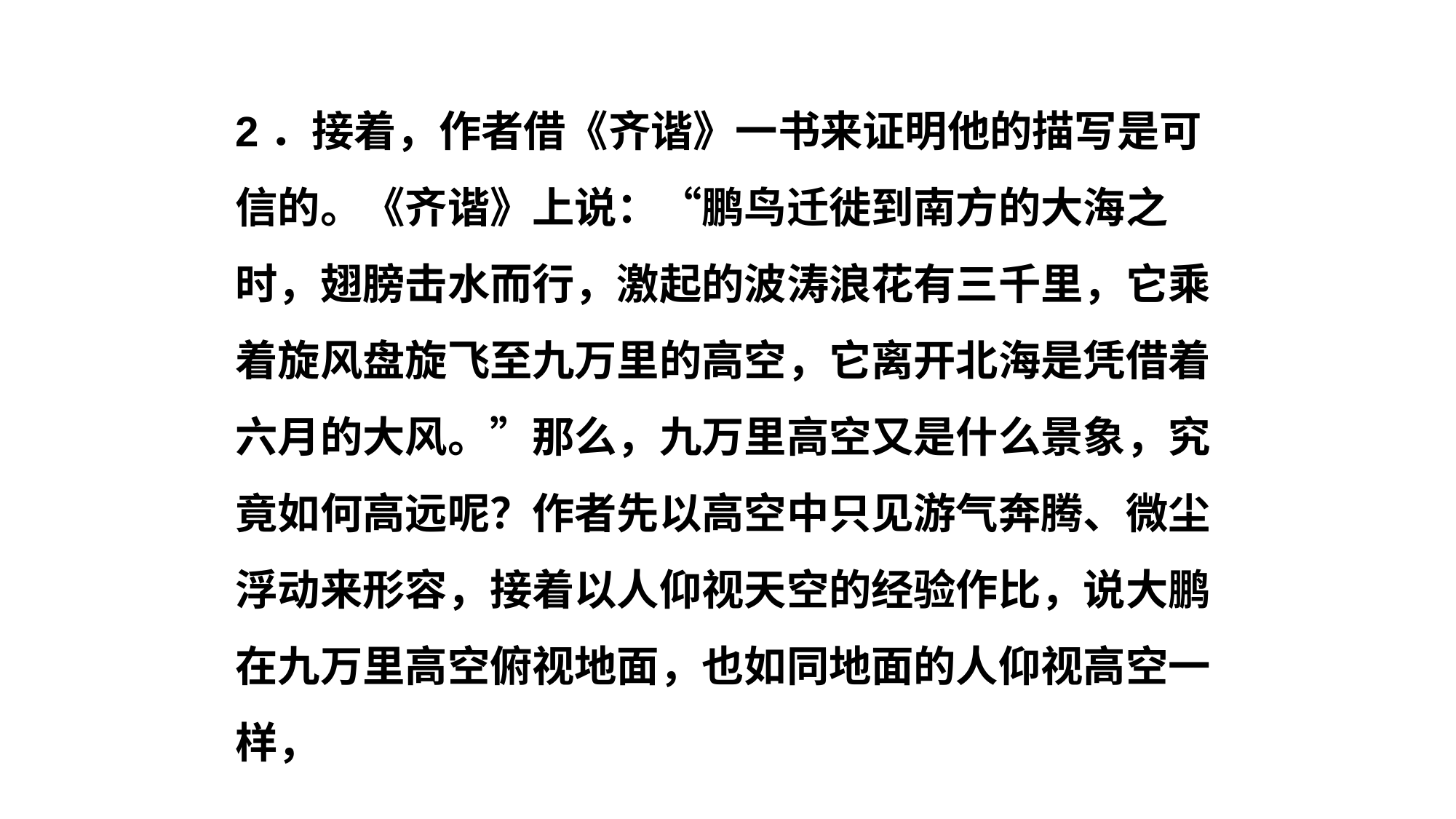

2．接着，作者借《齐谐》一书来证明他的描写是可信的。《齐谐》上说：“鹏鸟迁徙到南方的大海之时，翅膀击水而行，激起的波涛浪花有三千里，它乘着旋风盘旋飞至九万里的高空，它离开北海是凭借着六月的大风。”那么，九万里高空又是什么景象，究竟如何高远呢？作者先以高空中只见游气奔腾、微尘浮动来形容，接着以人仰视天空的经验作比，说大鹏在九万里高空俯视地面，也如同地面的人仰视高空一样，